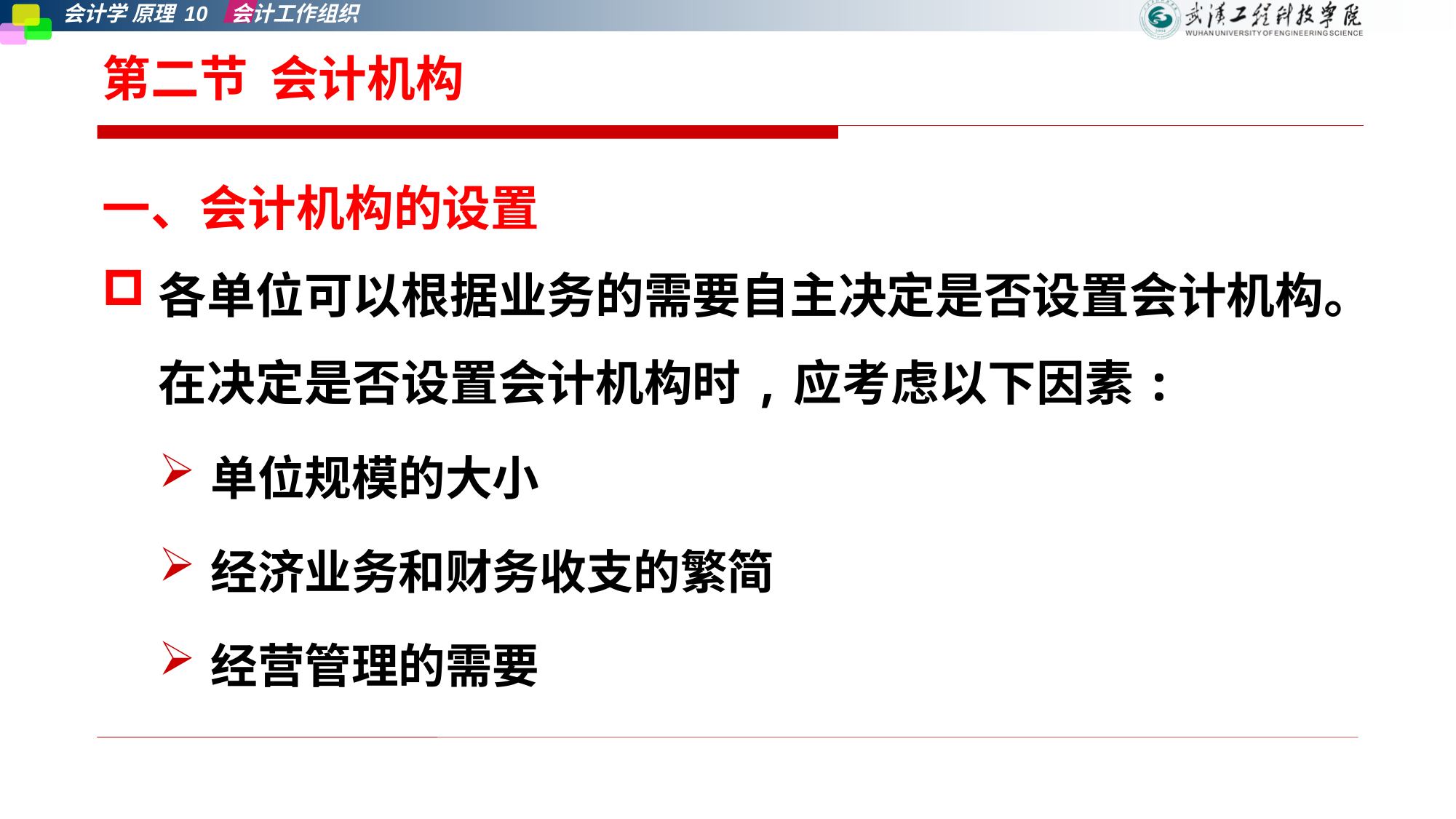

# 第二节  会计机构
一、会计机构的设置
各单位可以根据业务的需要自主决定是否设置会计机构。在决定是否设置会计机构时,应考虑以下因素:
单位规模的大小
经济业务和财务收支的繁简
经营管理的需要